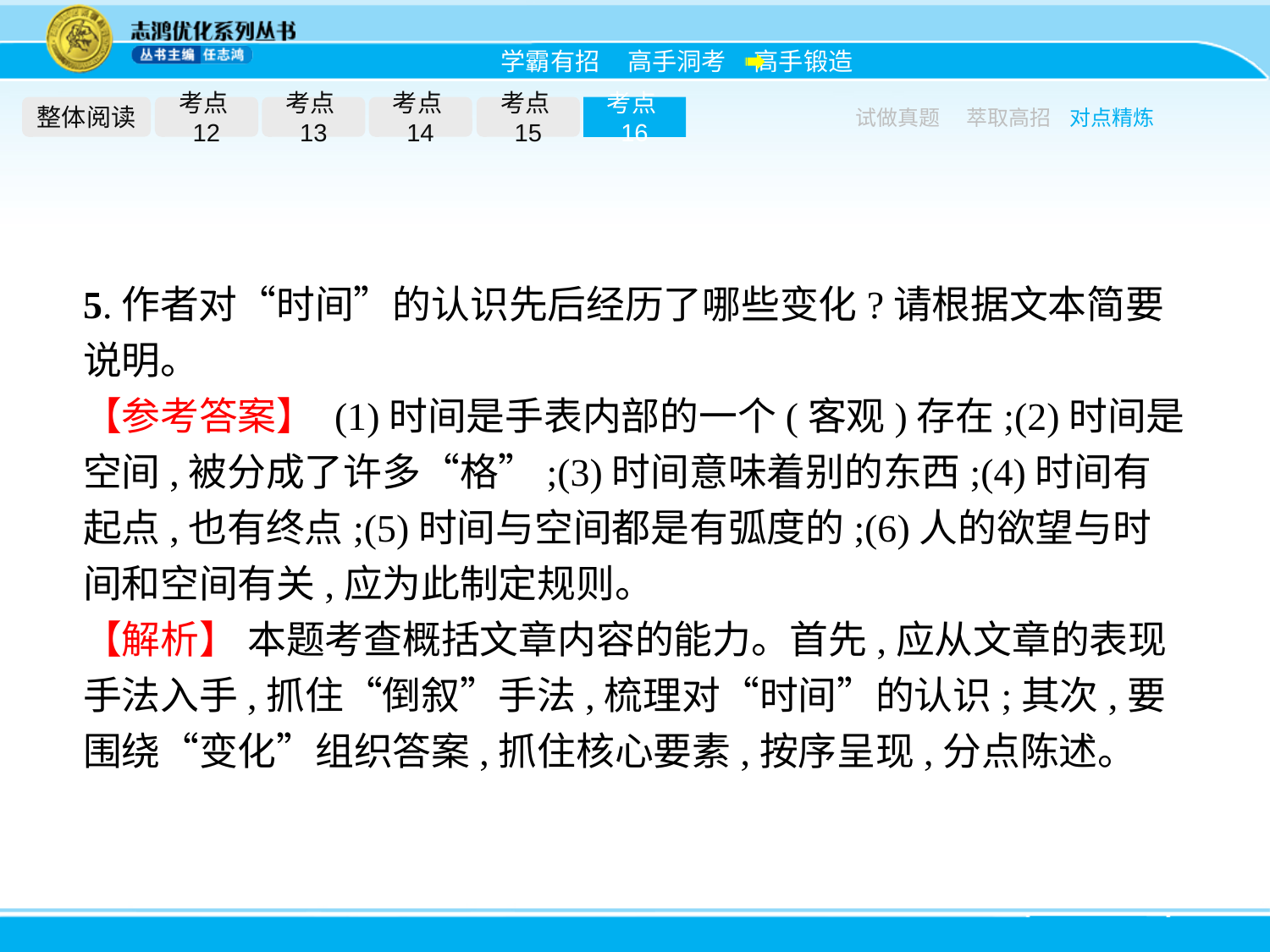

整体阅读
考点12
考点13
考点14
考点15
考点16
试做真题
萃取高招
对点精炼
5.作者对“时间”的认识先后经历了哪些变化?请根据文本简要说明。
【参考答案】 (1)时间是手表内部的一个(客观)存在;(2)时间是空间,被分成了许多“格”;(3)时间意味着别的东西;(4)时间有起点,也有终点;(5)时间与空间都是有弧度的;(6)人的欲望与时间和空间有关,应为此制定规则。
【解析】 本题考查概括文章内容的能力。首先,应从文章的表现手法入手,抓住“倒叙”手法,梳理对“时间”的认识;其次,要围绕“变化”组织答案,抓住核心要素,按序呈现,分点陈述。